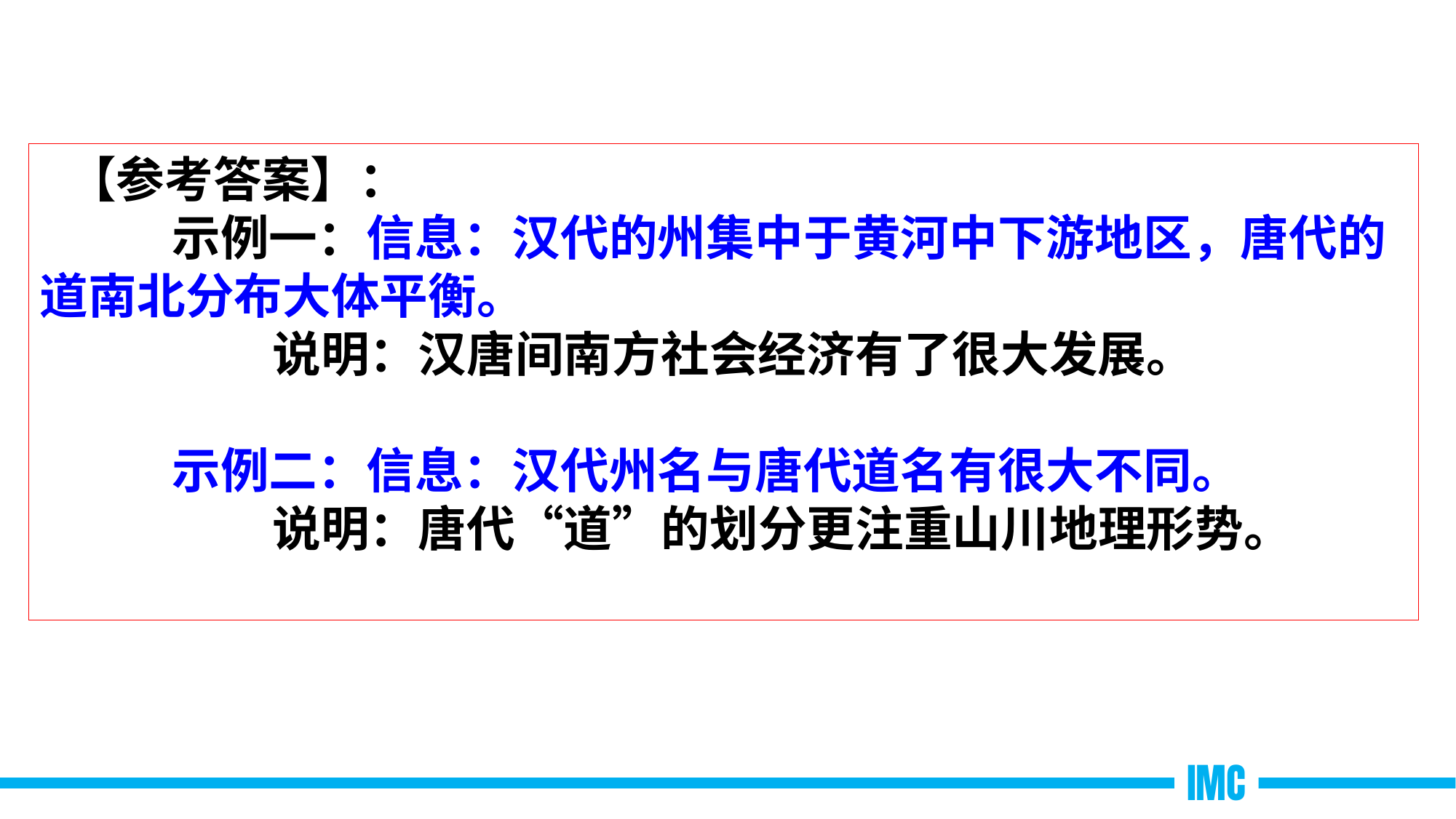

【参考答案】：
示例一：信息：汉代的州集中于黄河中下游地区，唐代的道南北分布大体平衡。
        说明：汉唐间南方社会经济有了很大发展。

示例二：信息：汉代州名与唐代道名有很大不同。
        说明：唐代“道”的划分更注重山川地理形势。